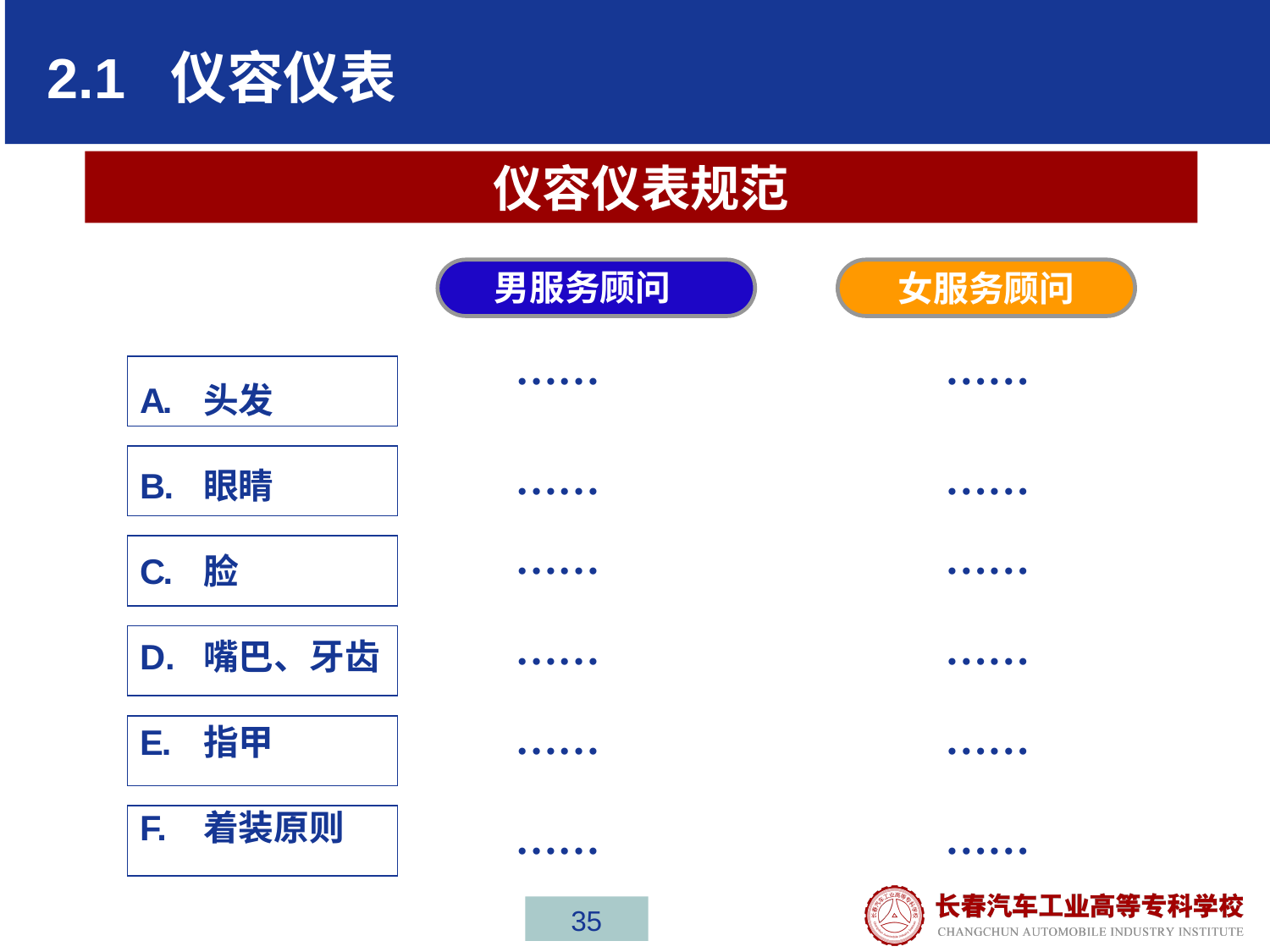

# 2.1  仪容仪表
仪容仪表规范
男服务顾问

女服务顾问
……
……
头发
眼睛
脸
嘴巴、牙齿
指甲
着装原则

……
……

……
……

……
……

……
……

……
……

35